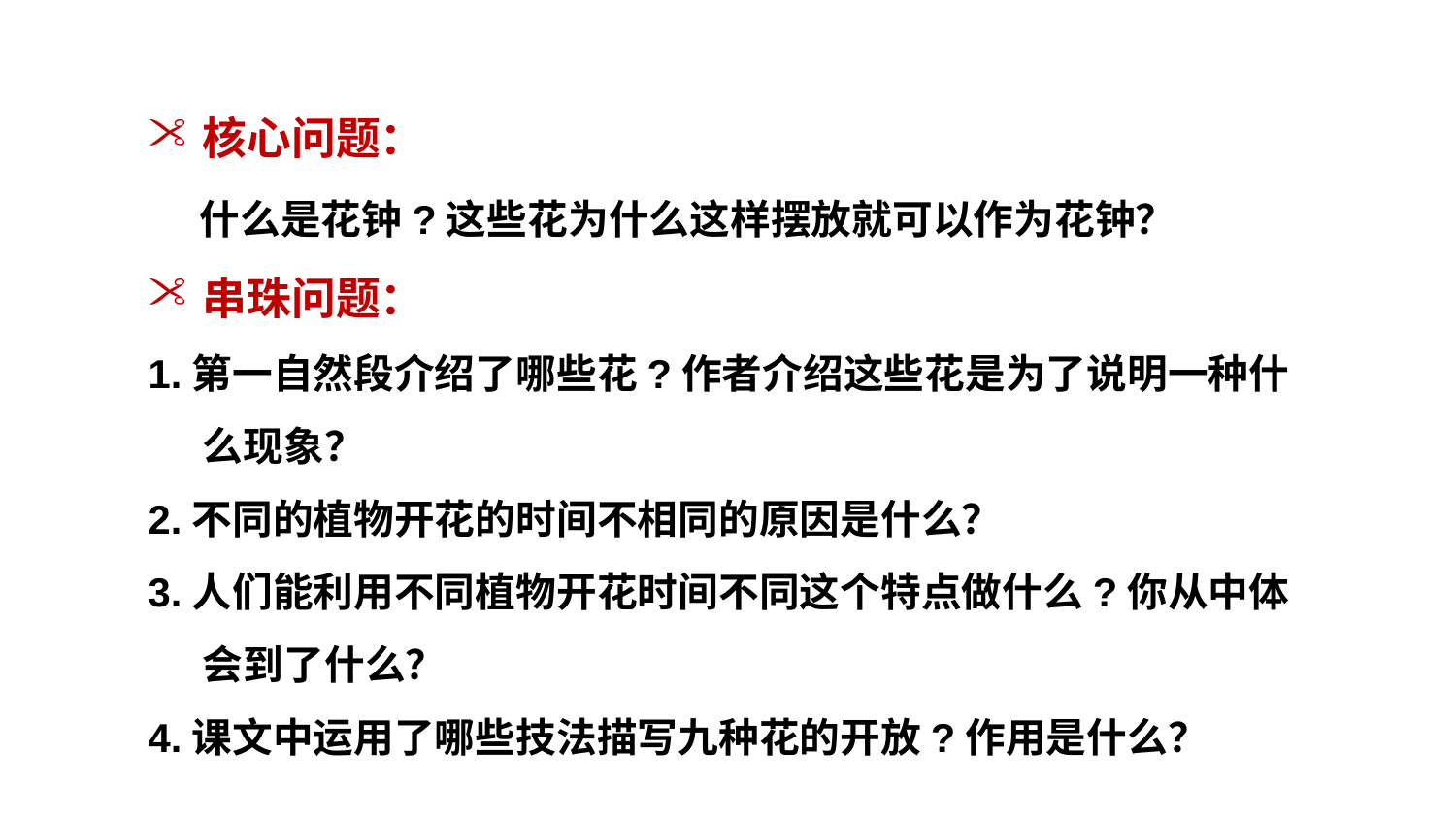

核心问题：
    什么是花钟?这些花为什么这样摆放就可以作为花钟？
串珠问题：
1.第一自然段介绍了哪些花?作者介绍这些花是为了说明一种什么现象？
2.不同的植物开花的时间不相同的原因是什么？
3.人们能利用不同植物开花时间不同这个特点做什么?你从中体会到了什么？
4.课文中运用了哪些技法描写九种花的开放?作用是什么？